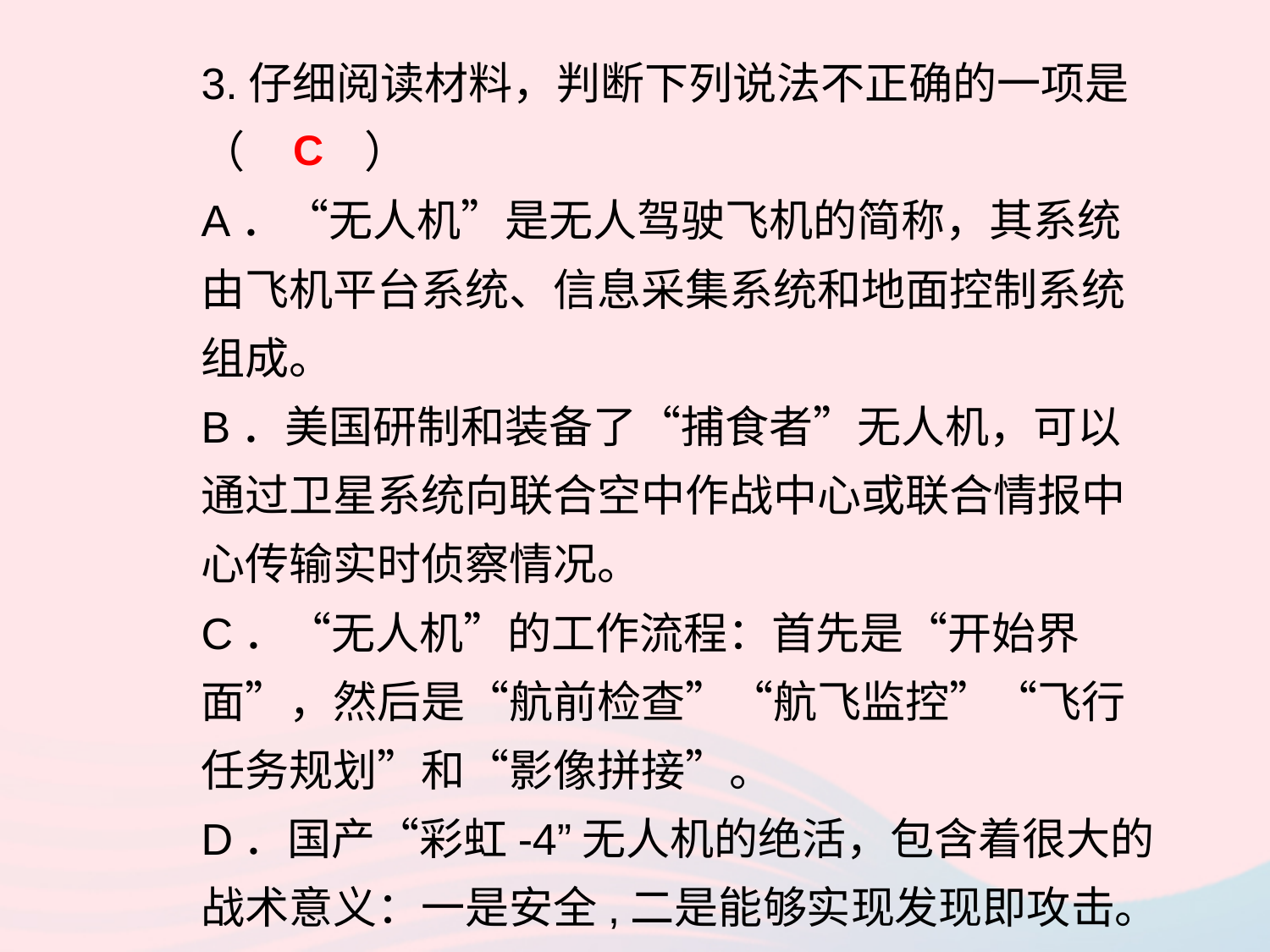

3.仔细阅读材料，判断下列说法不正确的一项是（            ）
A．“无人机”是无人驾驶飞机的简称，其系统由飞机平台系统、信息采集系统和地面控制系统组成。
B．美国研制和装备了“捕食者”无人机，可以通过卫星系统向联合空中作战中心或联合情报中心传输实时侦察情况。
C．“无人机”的工作流程：首先是“开始界面”，然后是“航前检查”“航飞监控”“飞行任务规划”和“影像拼接”。
D．国产“彩虹-4”无人机的绝活，包含着很大的战术意义：一是安全,二是能够实现发现即攻击。
C